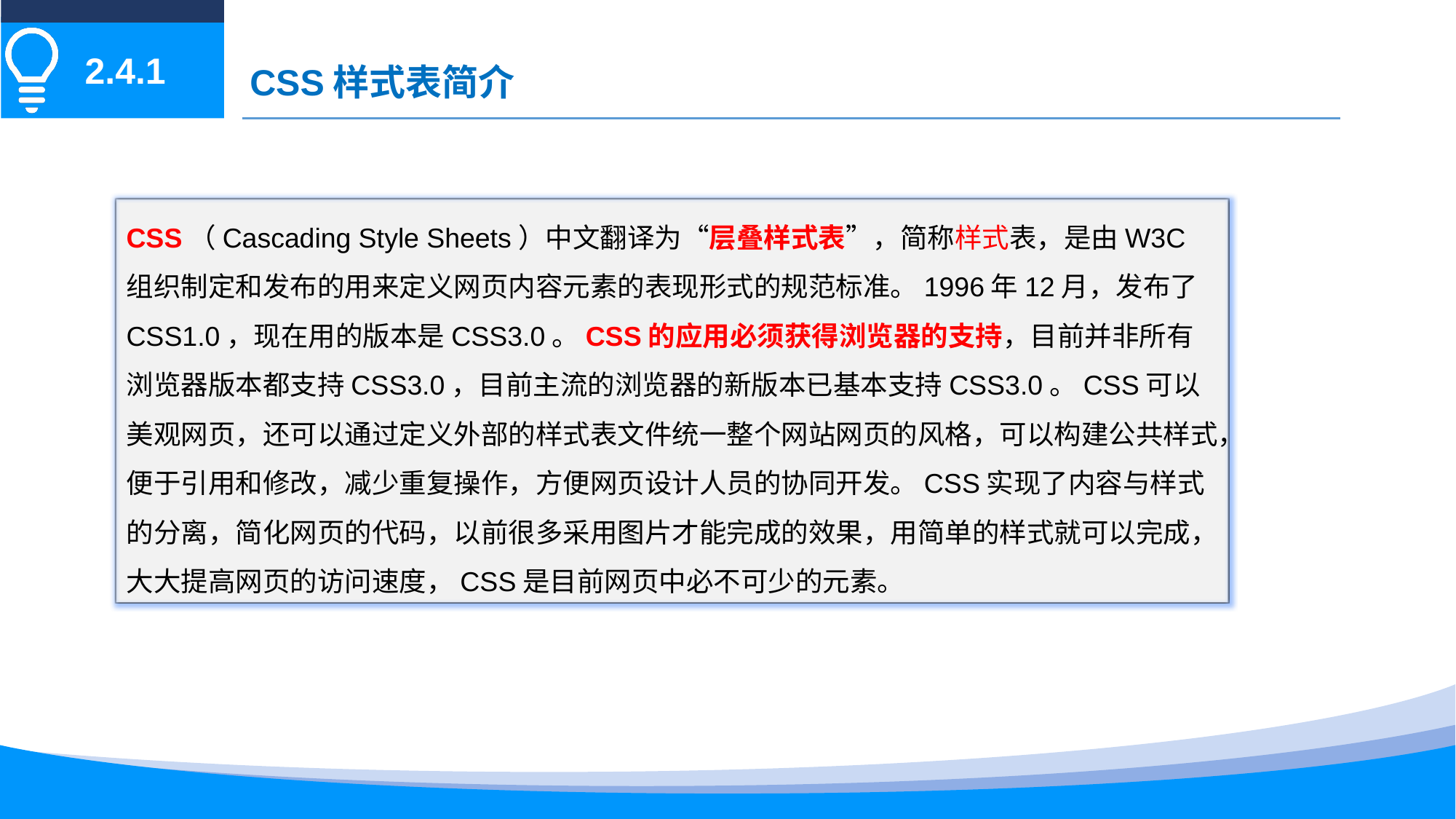

2.4.1
CSS样式表简介
CSS（Cascading Style Sheets）中文翻译为“层叠样式表”，简称样式表，是由W3C组织制定和发布的用来定义网页内容元素的表现形式的规范标准。1996年12月，发布了CSS1.0，现在用的版本是CSS3.0。CSS的应用必须获得浏览器的支持，目前并非所有浏览器版本都支持CSS3.0，目前主流的浏览器的新版本已基本支持CSS3.0。CSS可以美观网页，还可以通过定义外部的样式表文件统一整个网站网页的风格，可以构建公共样式，便于引用和修改，减少重复操作，方便网页设计人员的协同开发。CSS实现了内容与样式的分离，简化网页的代码，以前很多采用图片才能完成的效果，用简单的样式就可以完成，大大提高网页的访问速度，CSS是目前网页中必不可少的元素。